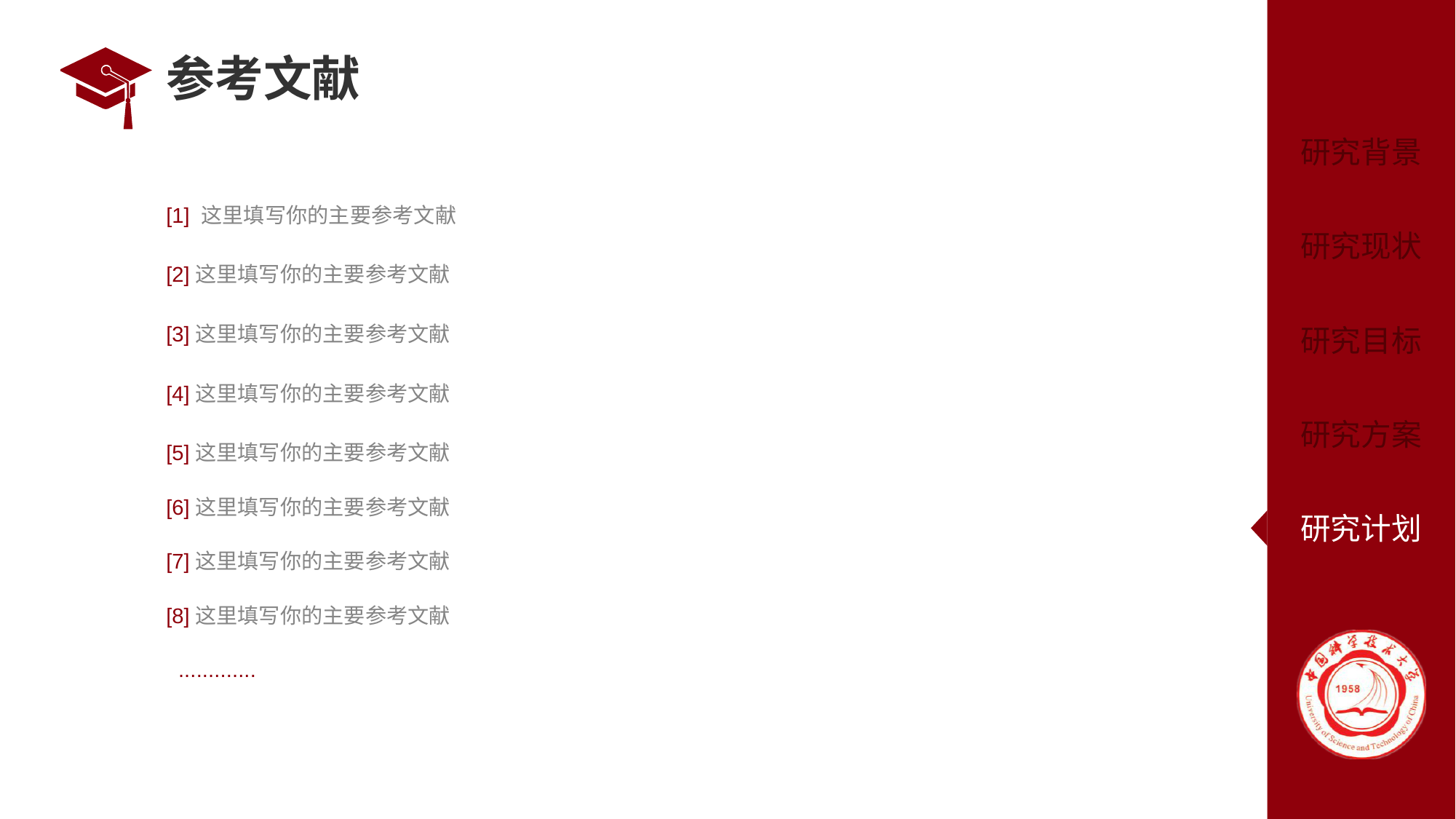

# 参考文献
[1] 这里填写你的主要参考文献
[2]这里填写你的主要参考文献
[3]这里填写你的主要参考文献

[4]这里填写你的主要参考文献

[5]这里填写你的主要参考文献

[6]这里填写你的主要参考文献
[7]这里填写你的主要参考文献

[8]这里填写你的主要参考文献
  .............